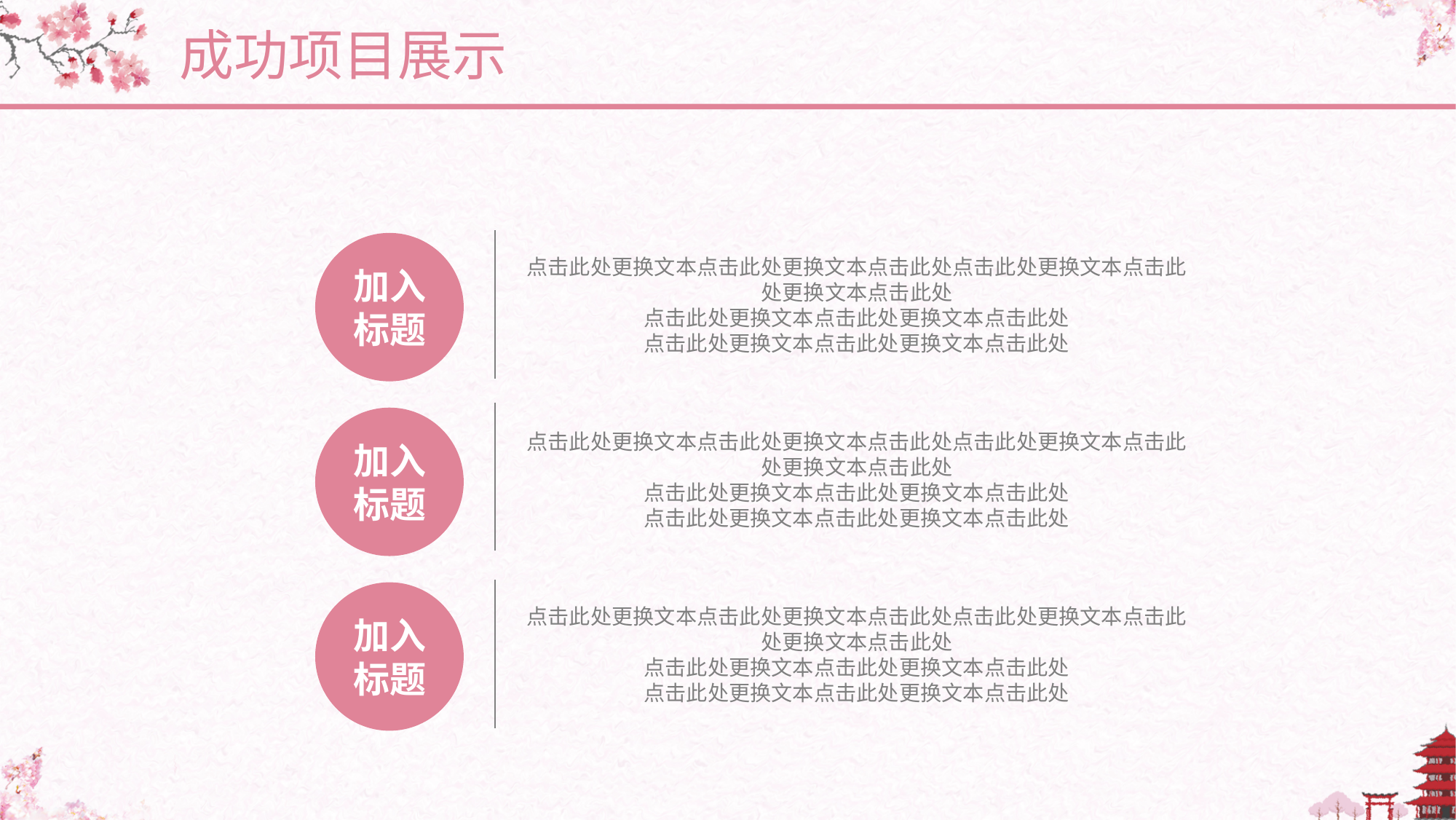

成功项目展示

加入标题
点击此处更换文本点击此处更换文本点击此处点击此处更换文本点击此处更换文本点击此处
点击此处更换文本点击此处更换文本点击此处
点击此处更换文本点击此处更换文本点击此处

加入标题
点击此处更换文本点击此处更换文本点击此处点击此处更换文本点击此处更换文本点击此处
点击此处更换文本点击此处更换文本点击此处
点击此处更换文本点击此处更换文本点击此处

加入标题
点击此处更换文本点击此处更换文本点击此处点击此处更换文本点击此处更换文本点击此处
点击此处更换文本点击此处更换文本点击此处
点击此处更换文本点击此处更换文本点击此处